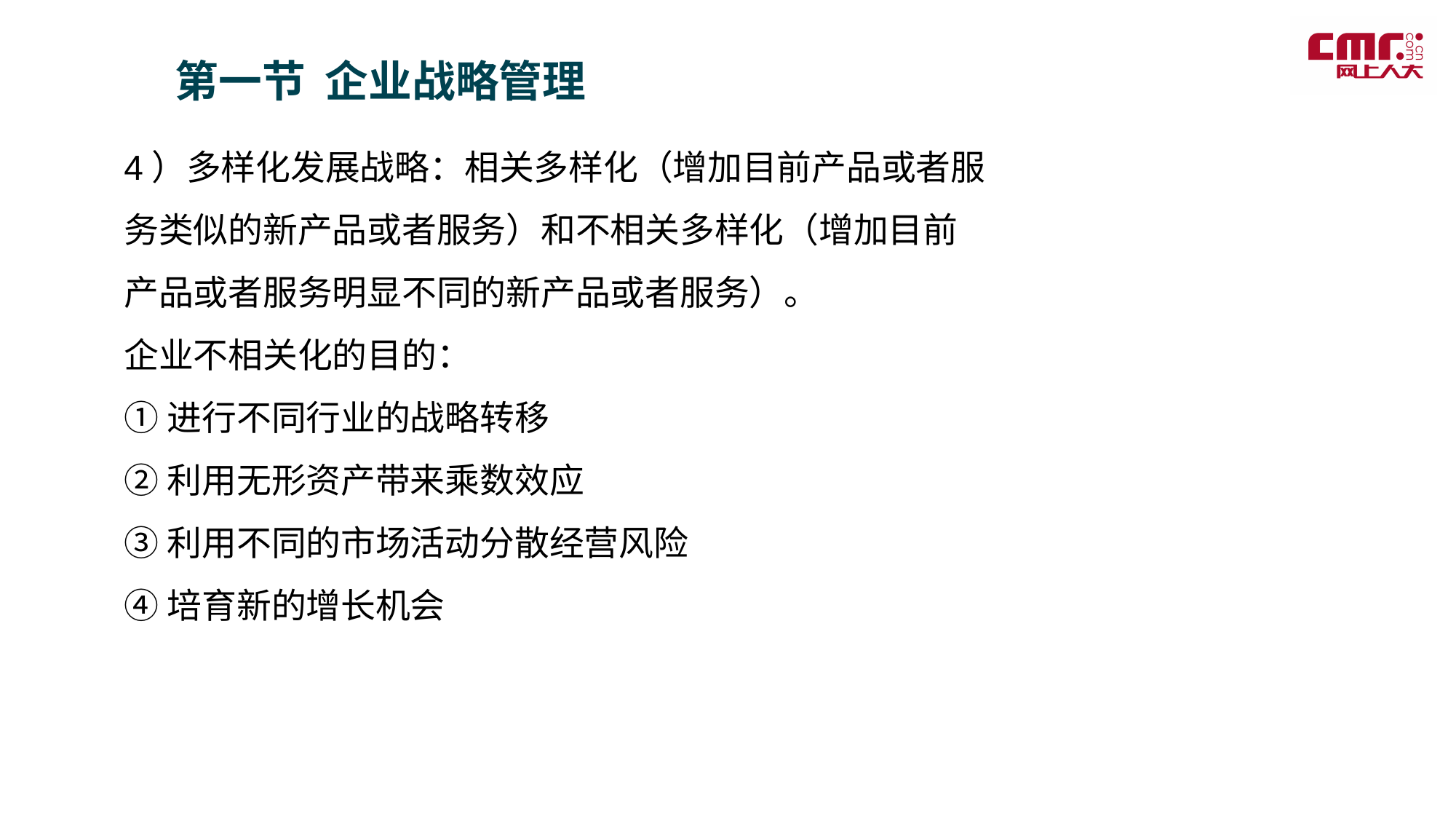

第一节  企业战略管理
4）多样化发展战略：相关多样化（增加目前产品或者服务类似的新产品或者服务）和不相关多样化（增加目前产品或者服务明显不同的新产品或者服务）。
企业不相关化的目的：
①进行不同行业的战略转移
②利用无形资产带来乘数效应
③利用不同的市场活动分散经营风险
④培育新的增长机会